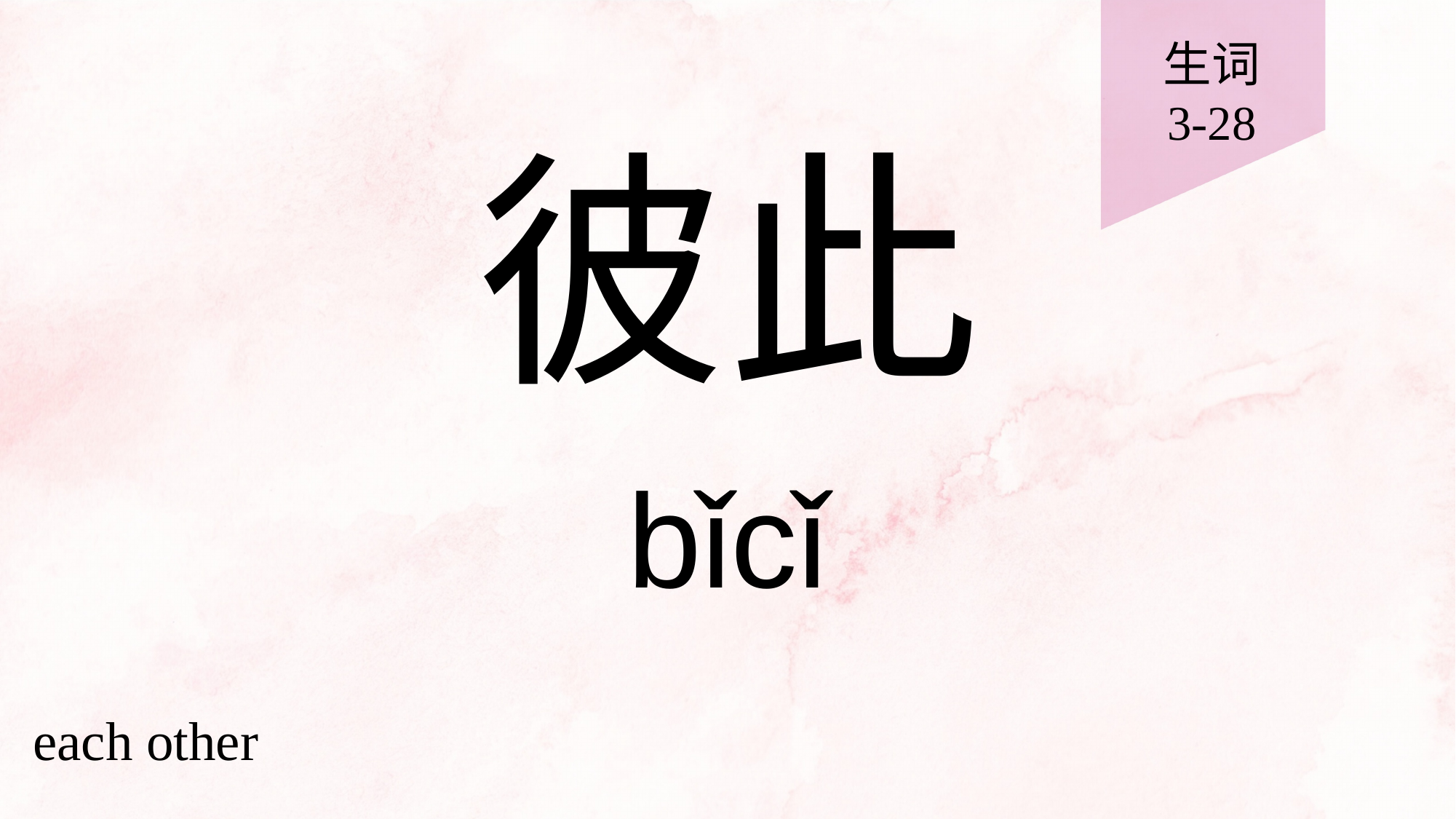

生词
3-28
# 彼此
bǐcǐ
each other